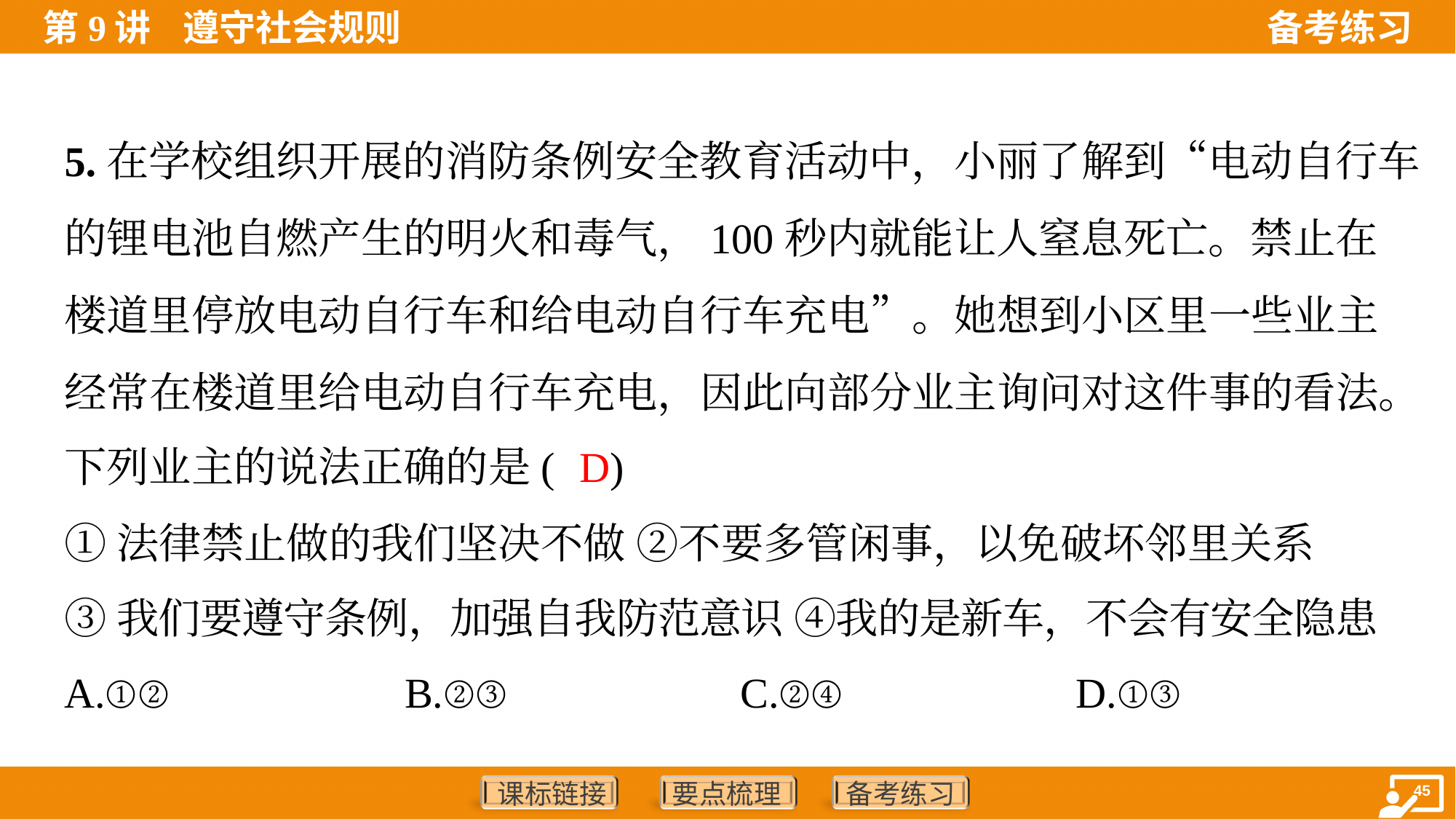

5.在学校组织开展的消防条例安全教育活动中，小丽了解到“电动自行车
的锂电池自燃产生的明火和毒气，100秒内就能让人窒息死亡。禁止在
楼道里停放电动自行车和给电动自行车充电”。她想到小区里一些业主
经常在楼道里给电动自行车充电，因此向部分业主询问对这件事的看法。
下列业主的说法正确的是(     )
D
①法律禁止做的我们坚决不做 ②不要多管闲事，以免破坏邻里关系
③我们要遵守条例，加强自我防范意识 ④我的是新车，不会有安全隐患
A.①②	B.②③	C.②④	D.①③